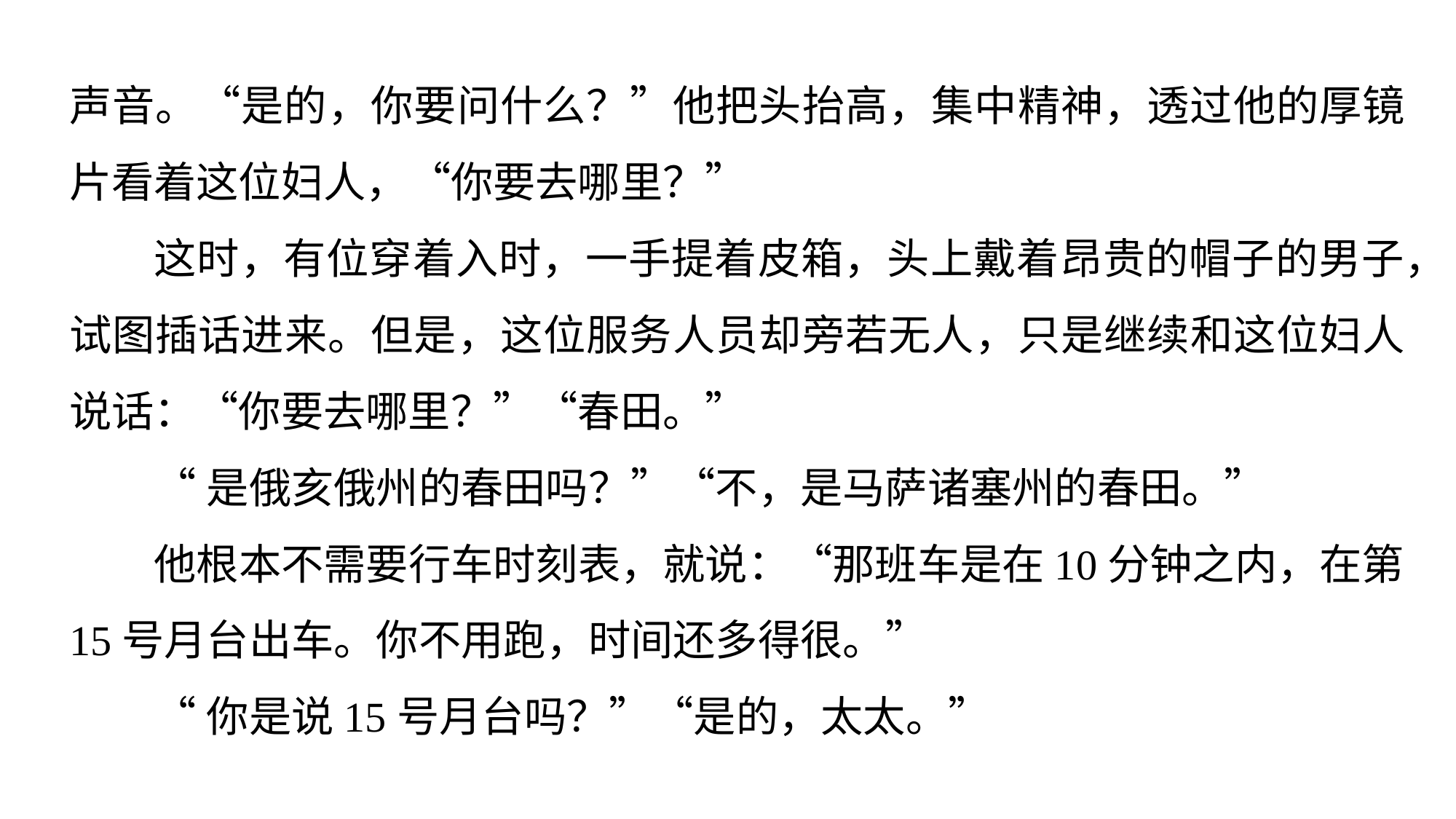

声音。“是的，你要问什么？”他把头抬高，集中精神，透过他的厚镜片看着这位妇人，“你要去哪里？”
这时，有位穿着入时，一手提着皮箱，头上戴着昂贵的帽子的男子，试图插话进来。但是，这位服务人员却旁若无人，只是继续和这位妇人说话：“你要去哪里？”“春田。”
“是俄亥俄州的春田吗？”“不，是马萨诸塞州的春田。”
他根本不需要行车时刻表，就说：“那班车是在10分钟之内，在第15号月台出车。你不用跑，时间还多得很。”
“你是说15号月台吗？”“是的，太太。”